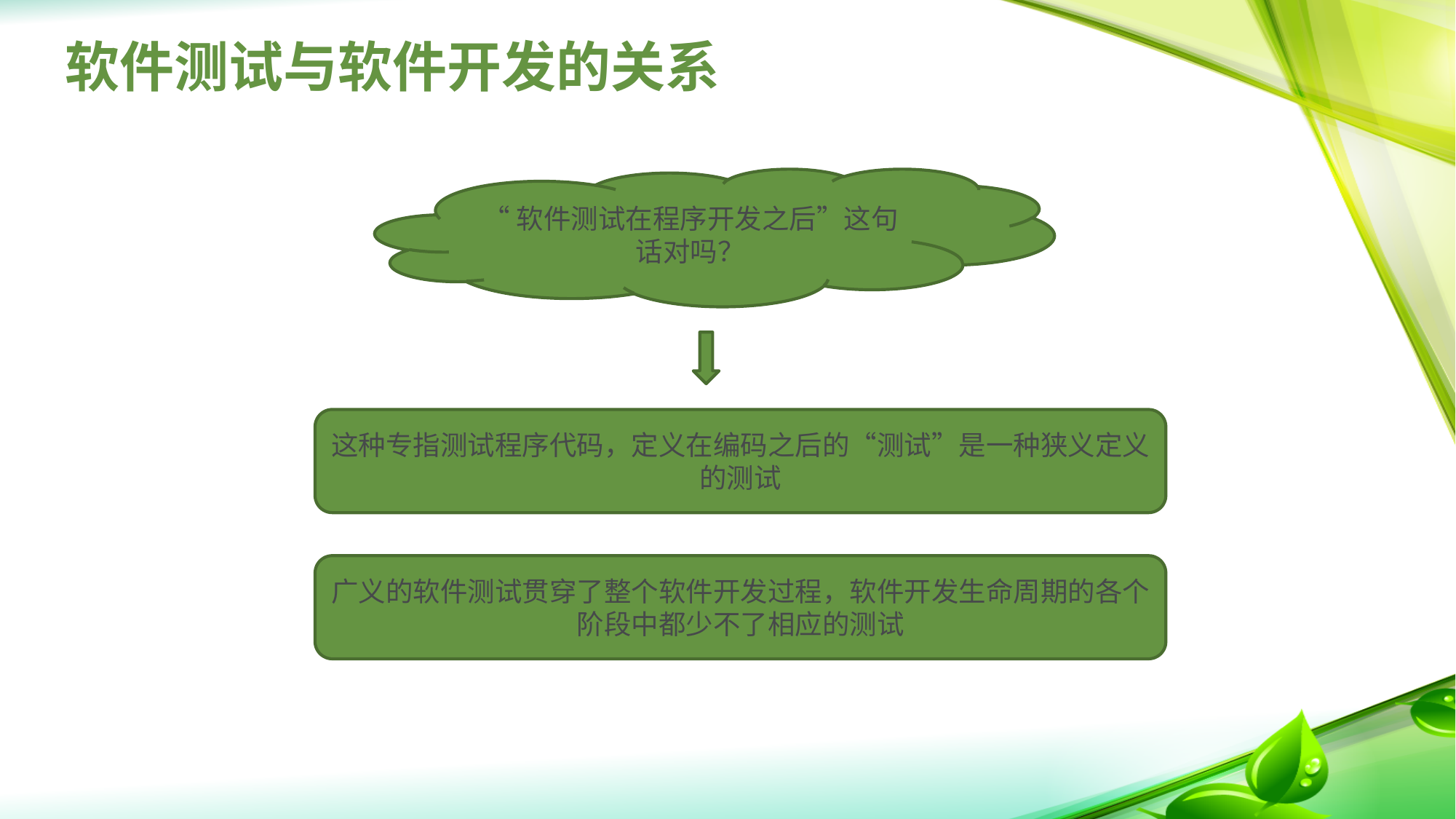

# 软件测试与软件开发的关系
“软件测试在程序开发之后”这句话对吗？

这种专指测试程序代码，定义在编码之后的“测试”是一种狭义定义的测试
广义的软件测试贯穿了整个软件开发过程，软件开发生命周期的各个阶段中都少不了相应的测试